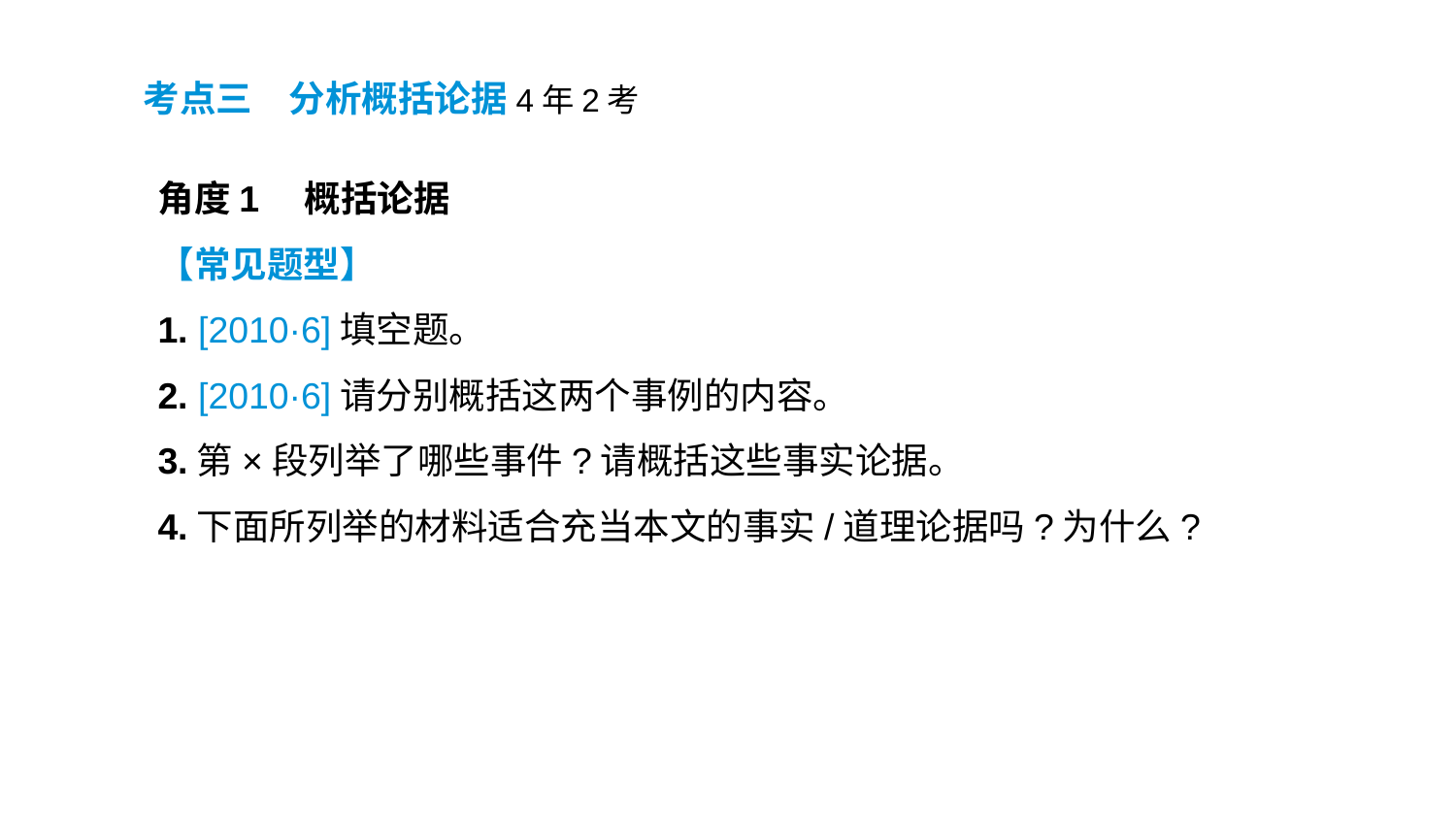

考点三　分析概括论据4年2考
角度1　概括论据
【常见题型】
1. [2010·6]填空题。
2. [2010·6]请分别概括这两个事例的内容。
3.第×段列举了哪些事件?请概括这些事实论据。
4.下面所列举的材料适合充当本文的事实/道理论据吗?为什么?